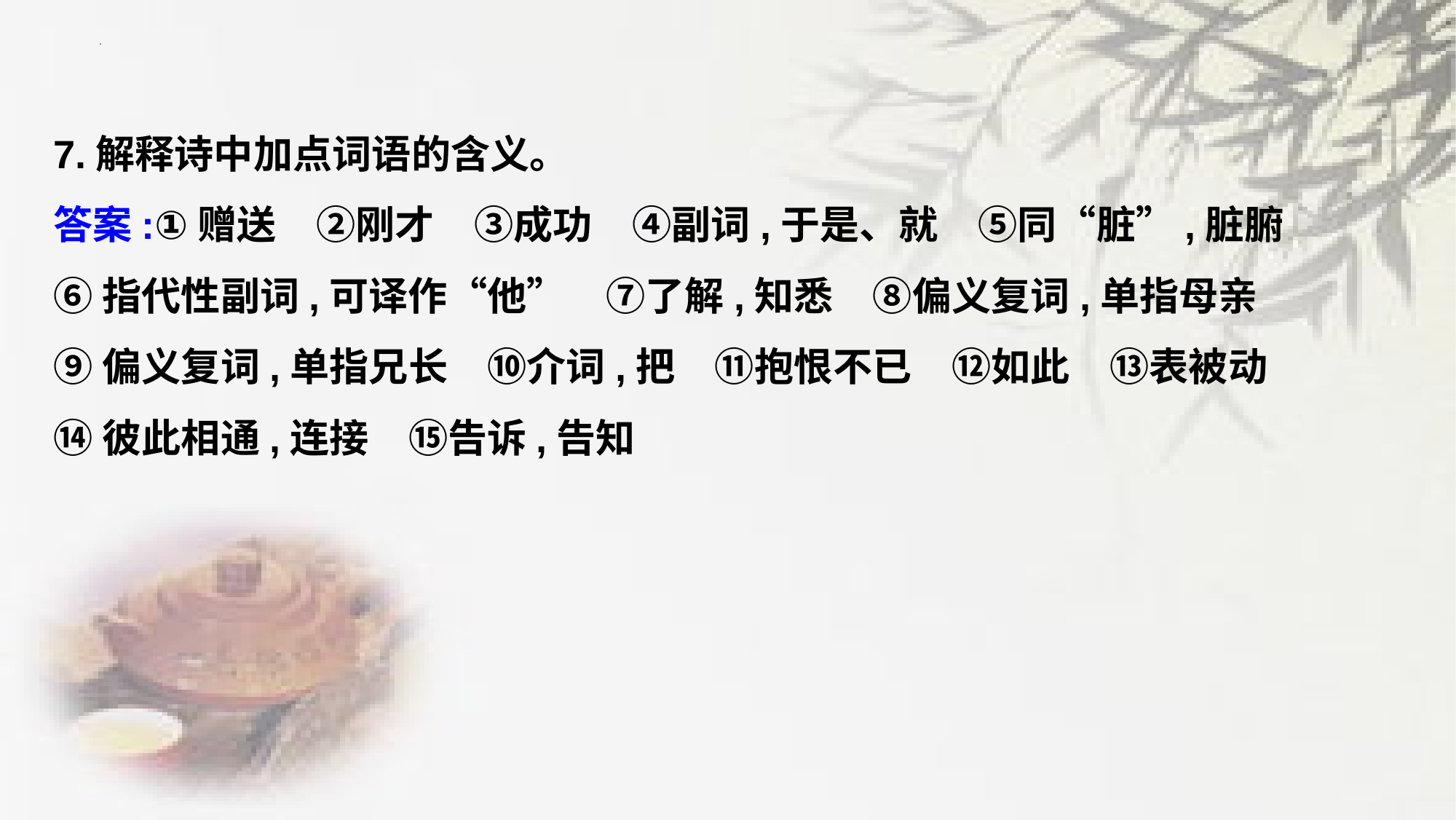

7.解释诗中加点词语的含义。
答案:①赠送　②刚才　③成功　④副词,于是、就　⑤同“脏”,脏腑
⑥指代性副词,可译作“他”　⑦了解,知悉　⑧偏义复词,单指母亲
⑨偏义复词,单指兄长　⑩介词,把　⑪抱恨不已　⑫如此　⑬表被动
⑭彼此相通,连接　⑮告诉,告知